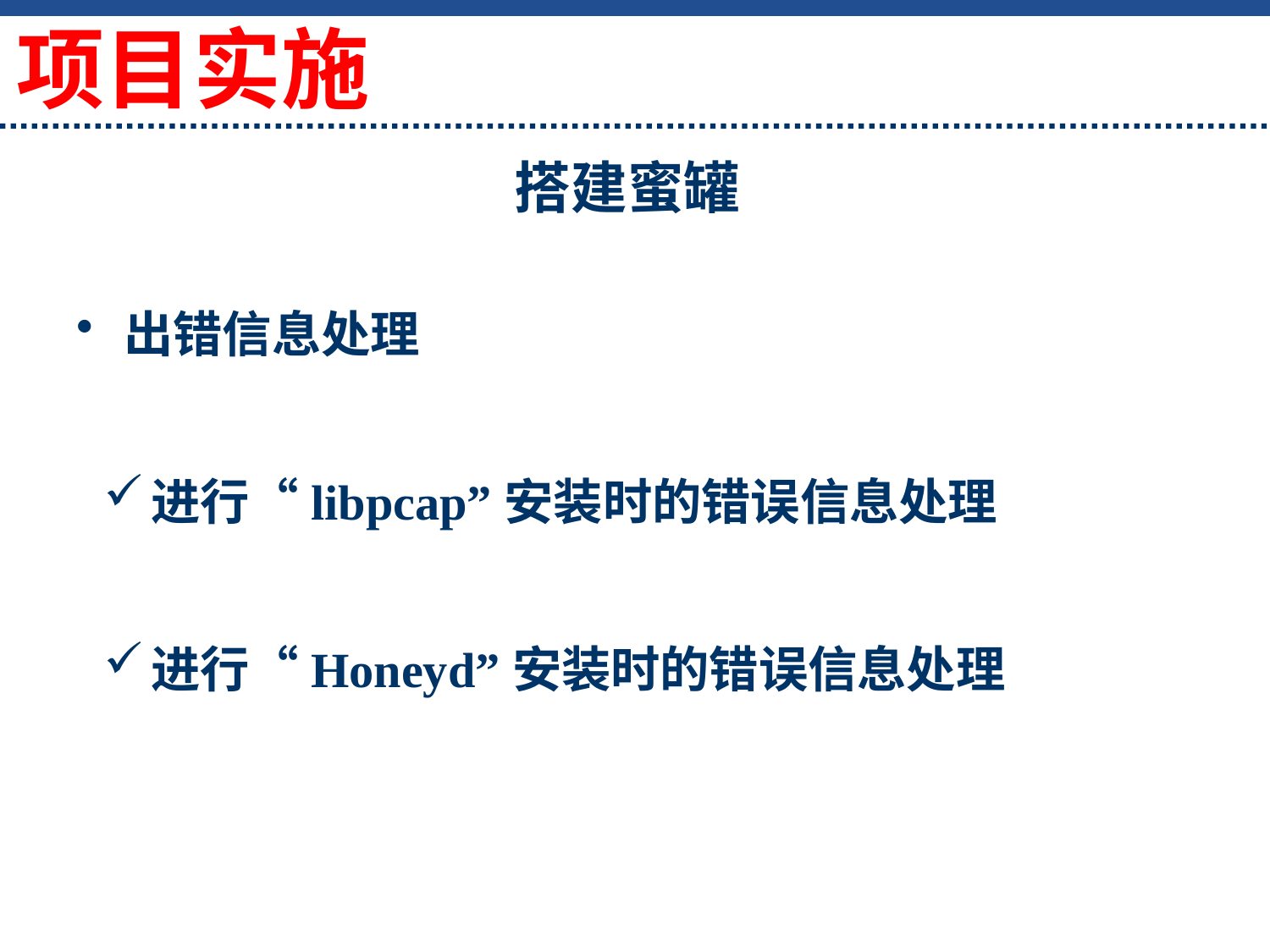

项目实施
# 搭建蜜罐
出错信息处理

进行“libpcap”安装时的错误信息处理

进行“Honeyd”安装时的错误信息处理